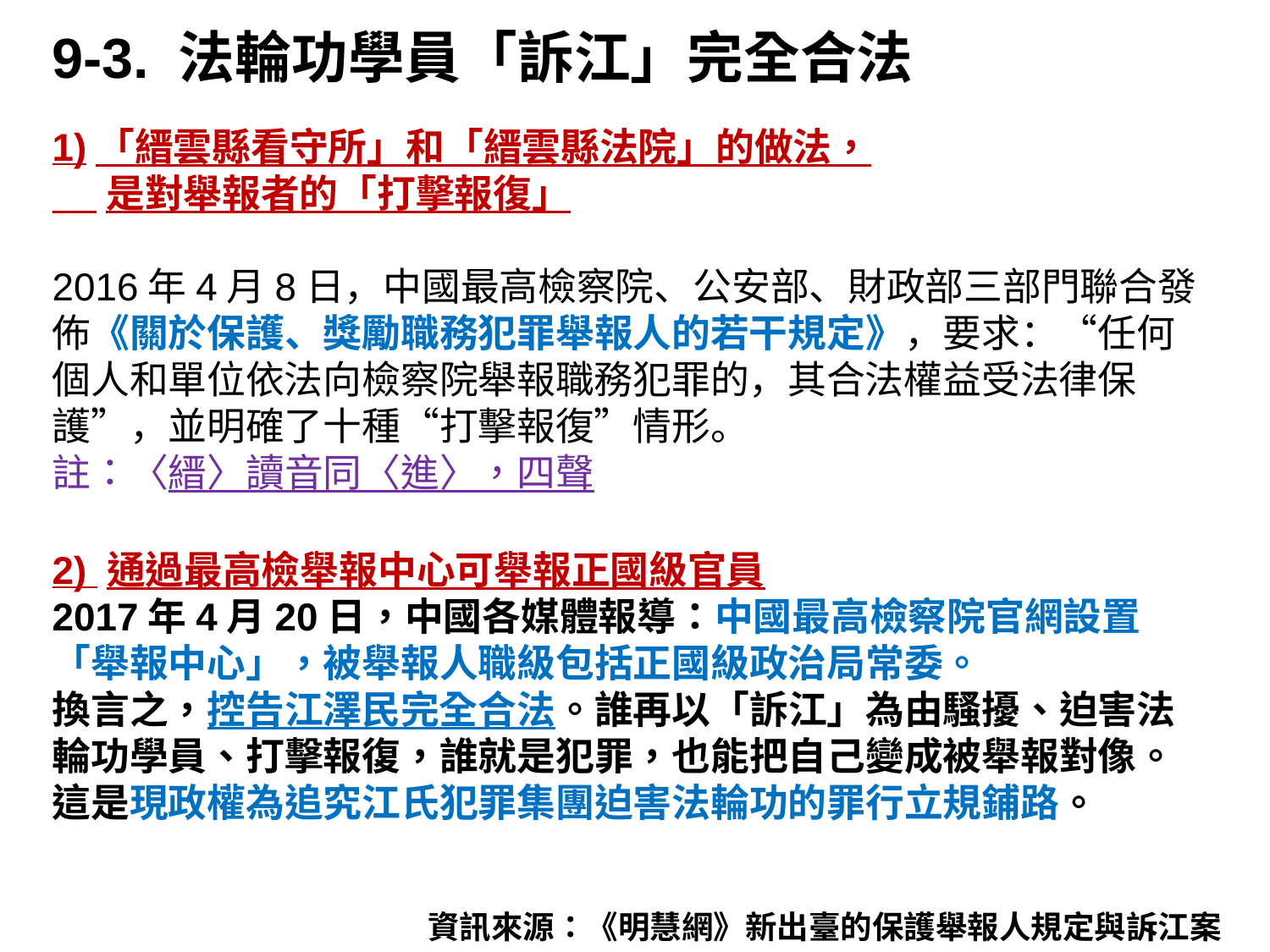

9-3. 法輪功學員「訴江」完全合法
1)「縉雲縣看守所」和「縉雲縣法院」的做法，
     是對舉報者的「打擊報復」

2016年4月8日，中國最高檢察院、公安部、財政部三部門聯合發佈《關於保護、獎勵職務犯罪舉報人的若干規定》，要求：“任何個人和單位依法向檢察院舉報職務犯罪的，其合法權益受法律保護”，並明確了十種“打擊報復”情形。
註：〈縉〉讀音同〈進〉，四聲

2) 通過最高檢舉報中心可舉報正國級官員
2017年4月20日，中國各媒體報導：中國最高檢察院官網設置「舉報中心」，被舉報人職級包括正國級政治局常委。
換言之，控告江澤民完全合法。誰再以「訴江」為由騷擾、迫害法輪功學員、打擊報復，誰就是犯罪，也能把自己變成被舉報對像。這是現政權為追究江氏犯罪集團迫害法輪功的罪行立規鋪路。
資訊來源：《明慧網》新出臺的保護舉報人規定與訴江案